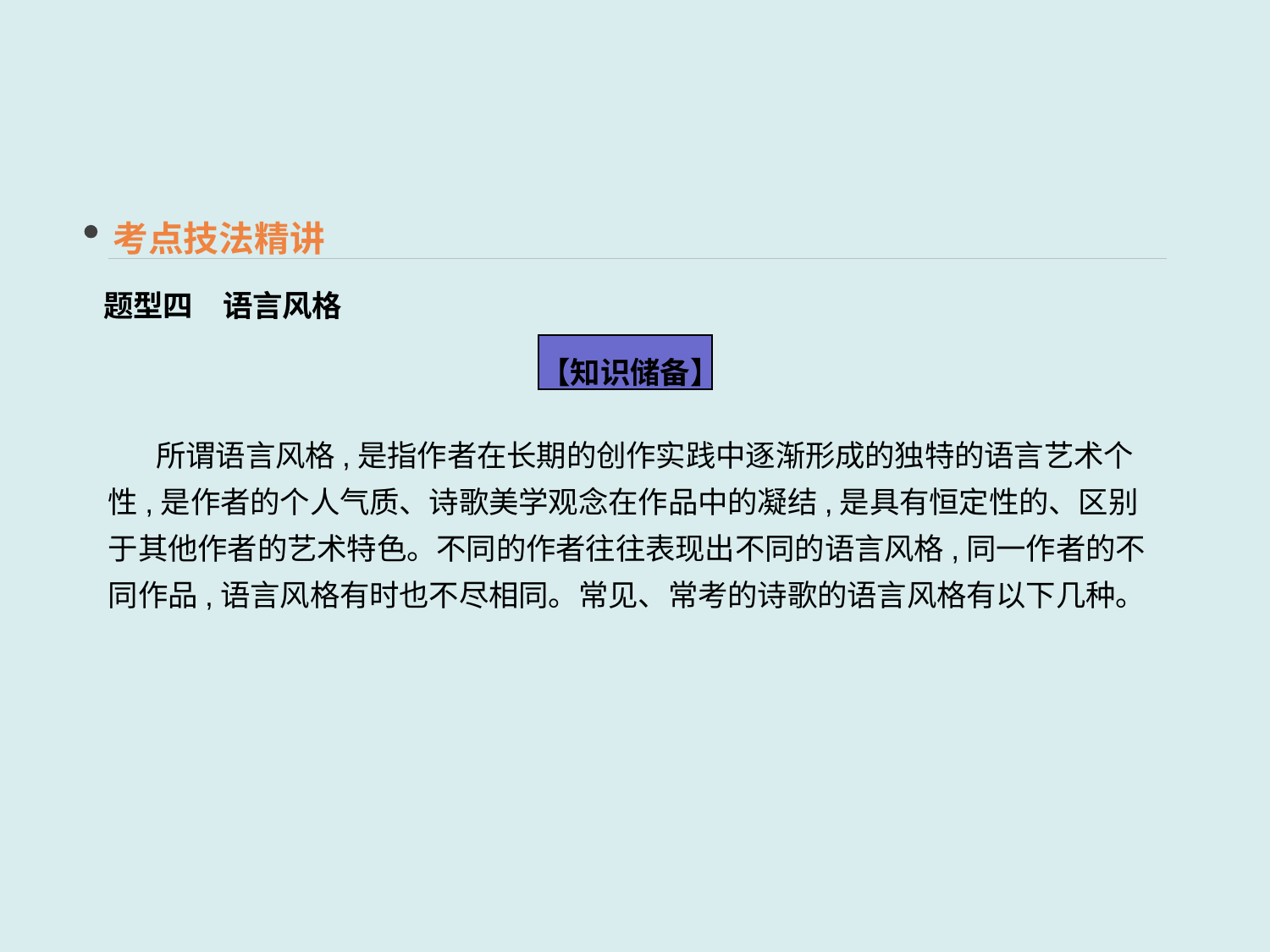

考点技法精讲

题型四　语言风格

【知识储备】

      所谓语言风格,是指作者在长期的创作实践中逐渐形成的独特的语言艺术个性,是作者的个人气质、诗歌美学观念在作品中的凝结,是具有恒定性的、区别于其他作者的艺术特色。不同的作者往往表现出不同的语言风格,同一作者的不同作品,语言风格有时也不尽相同。常见、常考的诗歌的语言风格有以下几种。